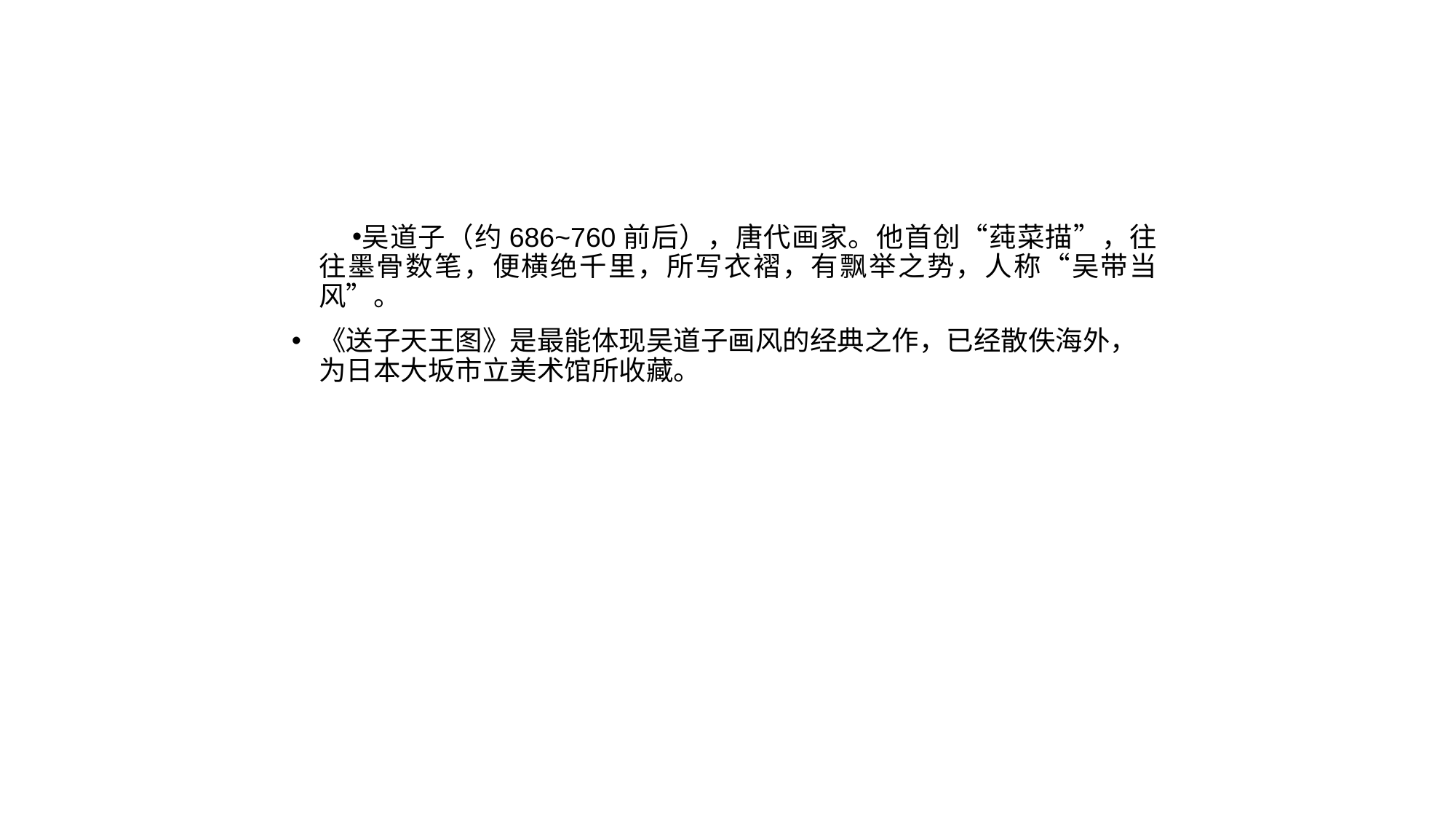

吴道子（约686~760前后），唐代画家。他首创“莼菜描”，往往墨骨数笔，便横绝千里，所写衣褶，有飘举之势，人称“吴带当风”。
《送子天王图》是最能体现吴道子画风的经典之作，已经散佚海外，为日本大坂市立美术馆所收藏。